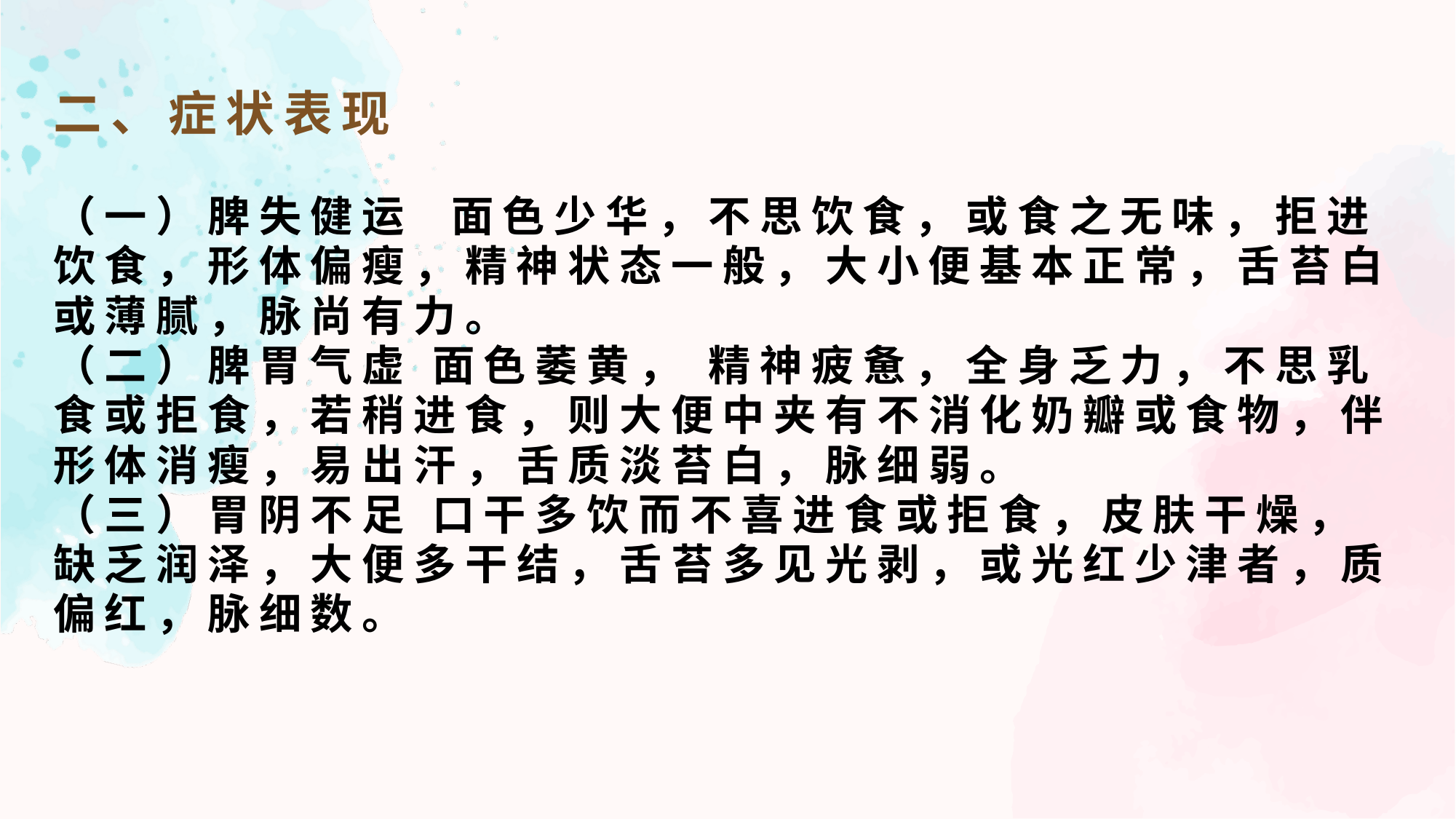

二、症状表现

（一）脾失健运  面色少华，不思饮食，或食之无味，拒进饮食，形体偏瘦，精神状态一般，大小便基本正常，舌苔白或薄腻，脉尚有力。
（二）脾胃气虚 面色萎黄， 精神疲惫，全身乏力，不思乳食或拒食，若稍进食，则大便中夹有不消化奶瓣或食物，伴形体消瘦，易出汗，舌质淡苔白，脉细弱。
（三）胃阴不足 口干多饮而不喜进食或拒食，皮肤干燥，缺乏润泽，大便多干结，舌苔多见光剥，或光红少津者，质偏红，脉细数。